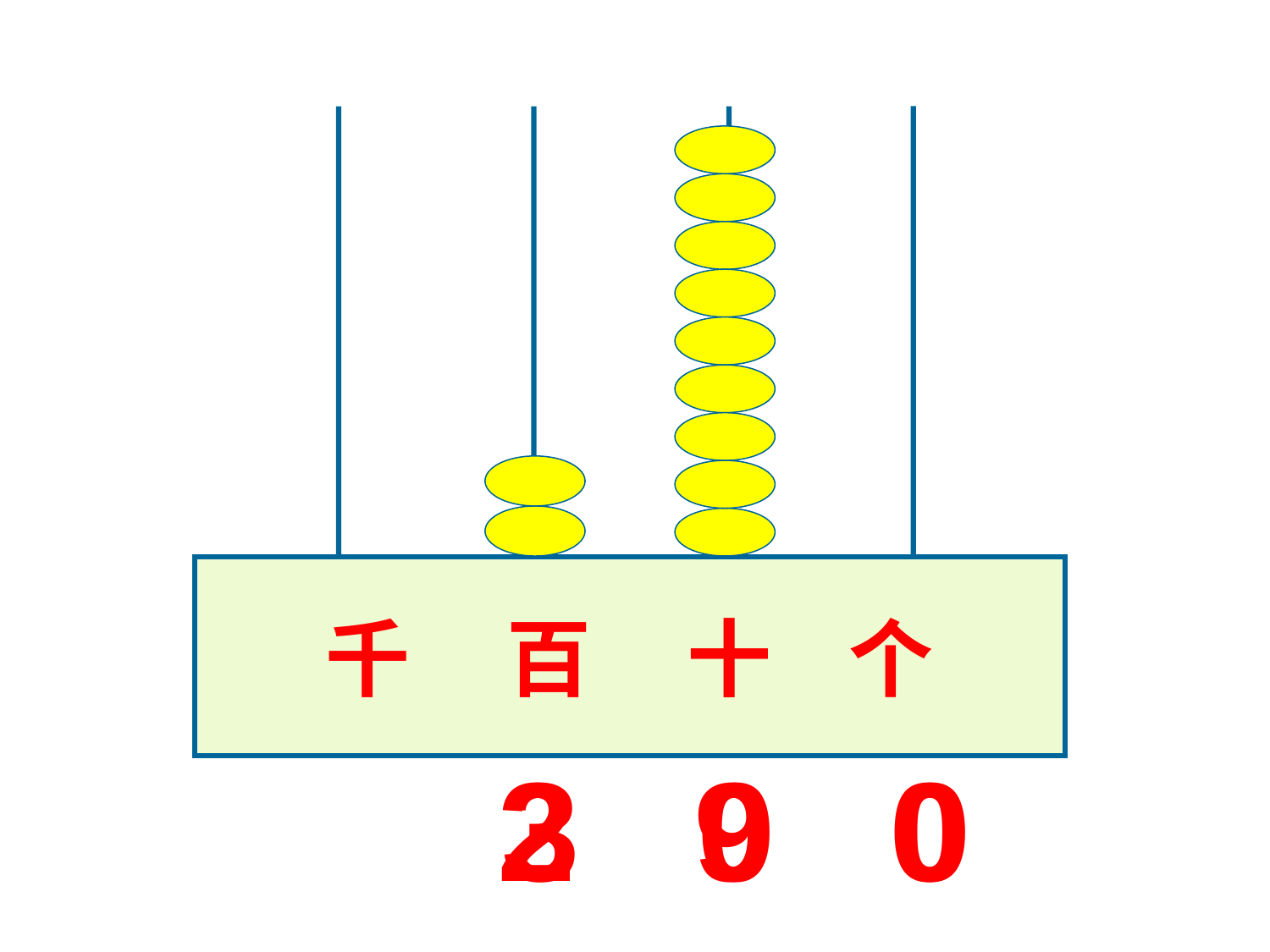

千     百     十    个

2   9   0
3   0   0